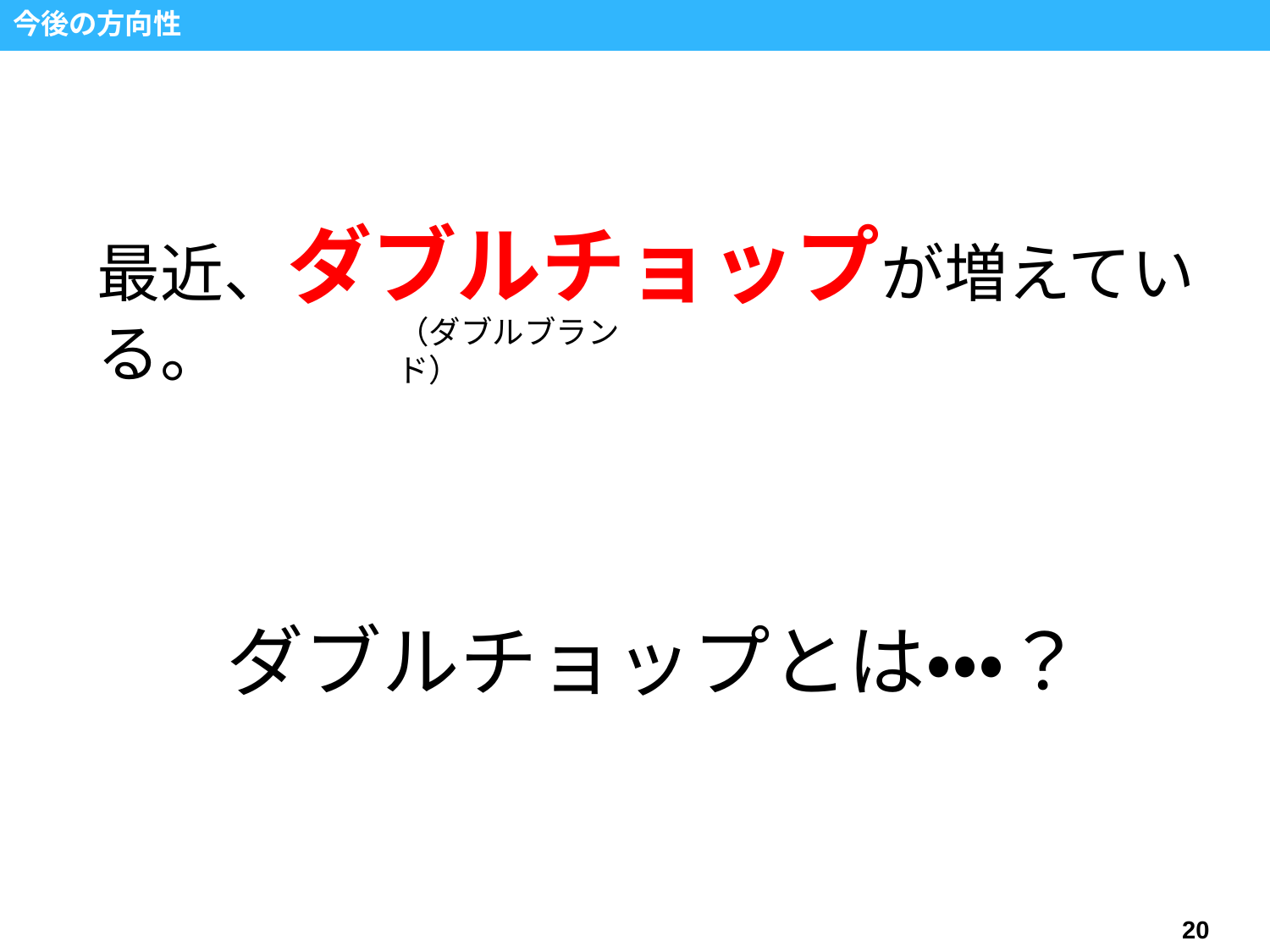

今後の方向性
最近、ダブルチョップが増えている。
（ダブルブランド）
ダブルチョップとは・・・？
20